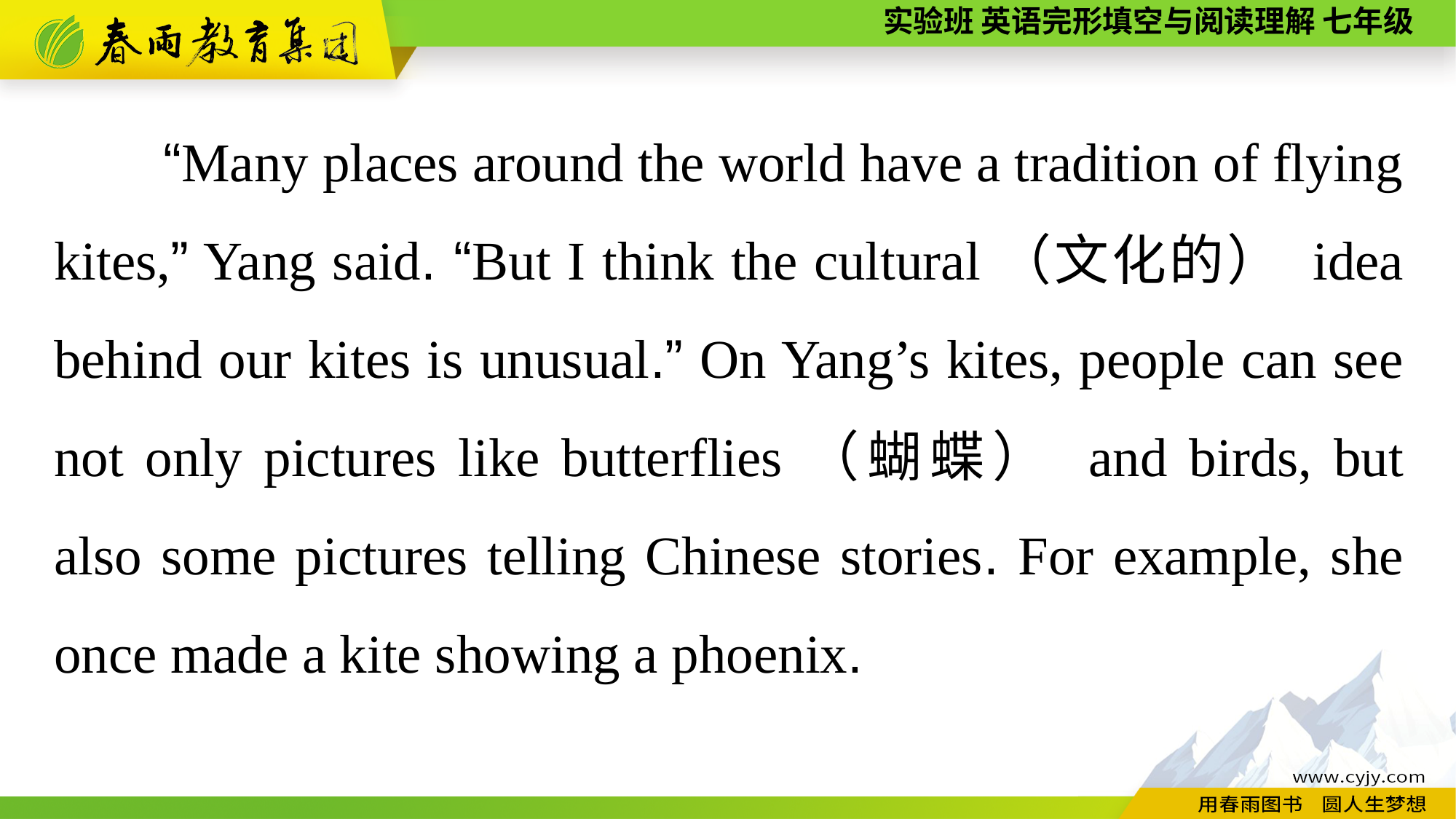

“Many places around the world have a tradition of flying kites,” Yang said. “But I think the cultural（文化的） idea behind our kites is unusual.” On Yang’s kites, people can see not only pictures like butterflies（蝴蝶） and birds, but also some pictures telling Chinese stories. For example, she once made a kite showing a phoenix.